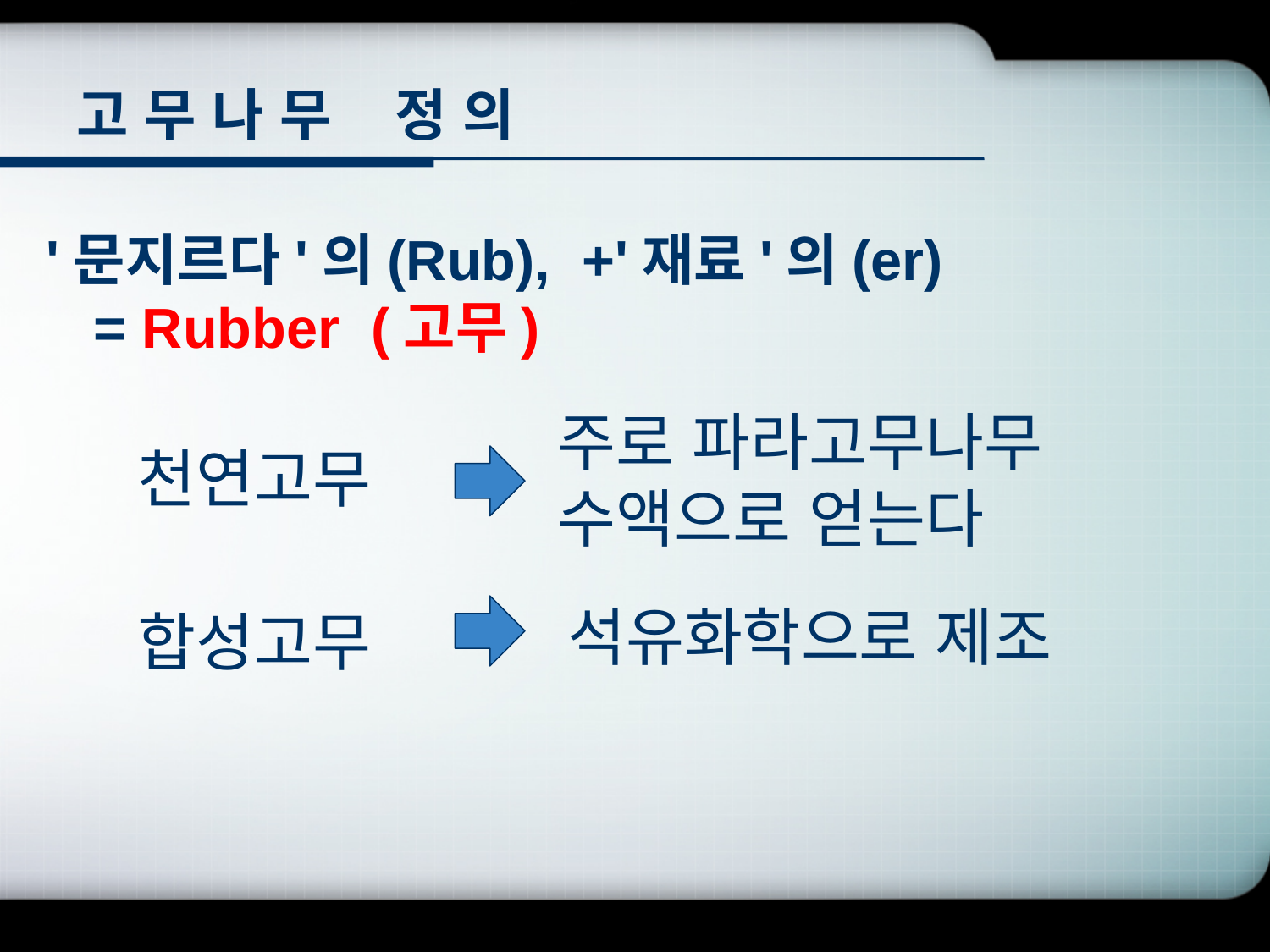

# 고 무 나 무    정 의
'문지르다'의(Rub),  +'재료'의(er)
   = Rubber  (고무)

주로 파라고무나무 수액으로 얻는다
천연고무

석유화학으로 제조
합성고무